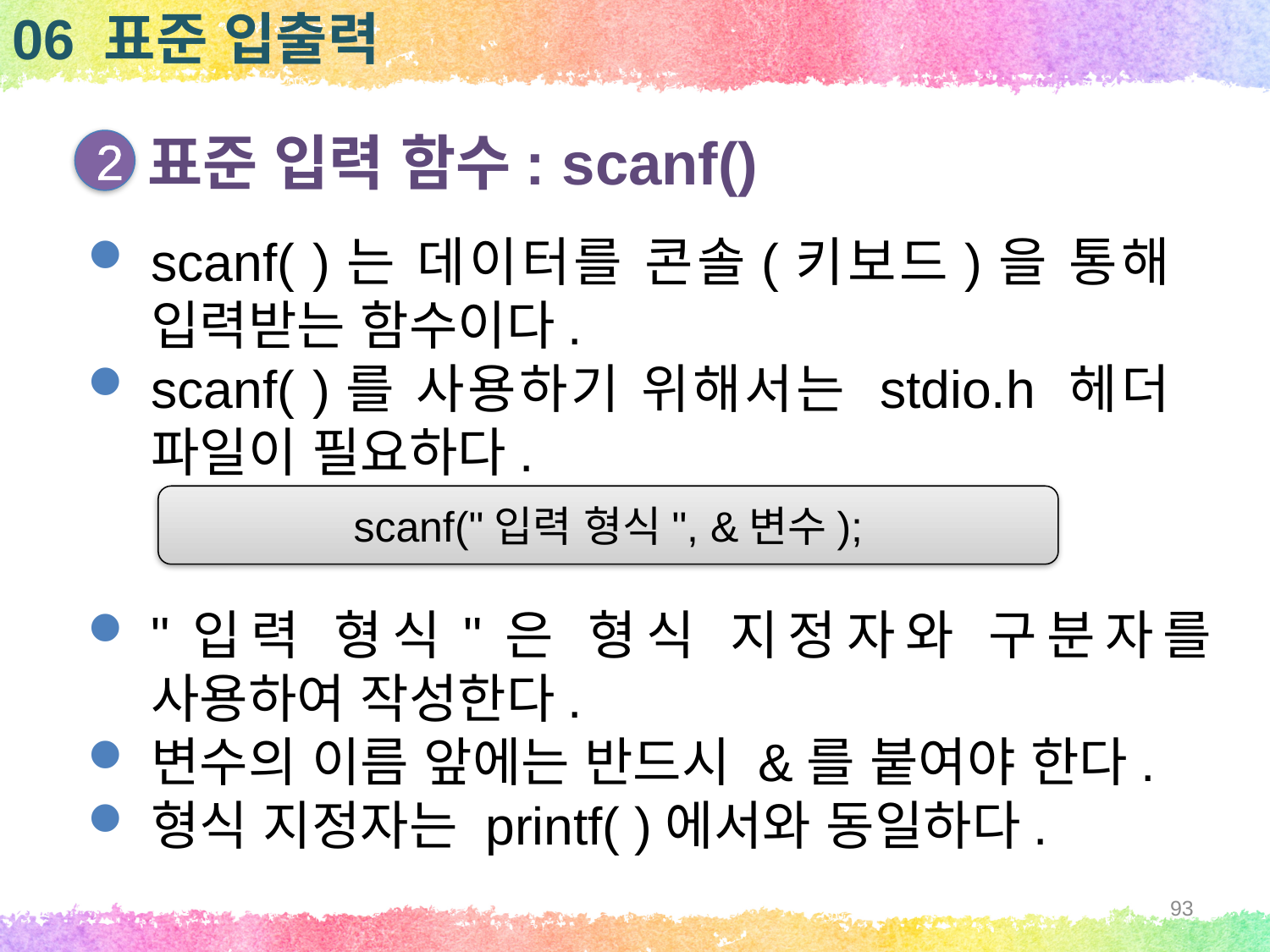

06 표준 입출력
표준 입력 함수: scanf()
2
scanf( )는 데이터를 콘솔(키보드)을 통해 입력받는 함수이다.
scanf( )를 사용하기 위해서는 stdio.h 헤더 파일이 필요하다.
scanf("입력 형식", &변수);
"입력 형식"은 형식 지정자와 구분자를 사용하여 작성한다.
변수의 이름 앞에는 반드시 &를 붙여야 한다.
형식 지정자는 printf( )에서와 동일하다.
93